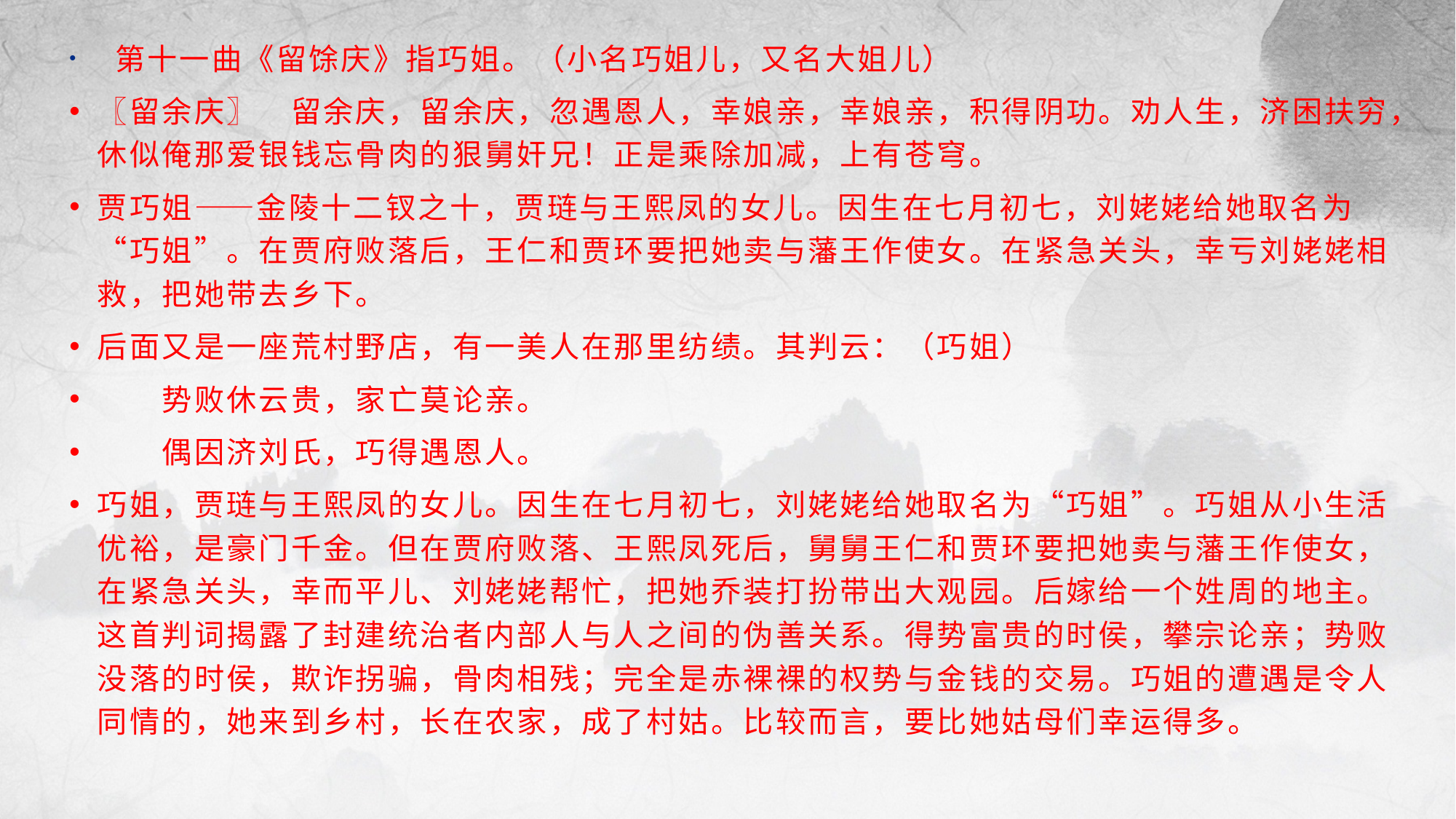

第十一曲《留馀庆》指巧姐。（小名巧姐儿，又名大姐儿）
〖留余庆〗　留余庆，留余庆，忽遇恩人，幸娘亲，幸娘亲，积得阴功。劝人生，济困扶穷，休似俺那爱银钱忘骨肉的狠舅奸兄！正是乘除加减，上有苍穹。
贾巧姐——金陵十二钗之十，贾琏与王熙凤的女儿。因生在七月初七，刘姥姥给她取名为“巧姐”。在贾府败落后，王仁和贾环要把她卖与藩王作使女。在紧急关头，幸亏刘姥姥相救，把她带去乡下。
后面又是一座荒村野店，有一美人在那里纺绩。其判云：（巧姐）
　　势败休云贵，家亡莫论亲。
　　偶因济刘氏，巧得遇恩人。
巧姐，贾琏与王熙凤的女儿。因生在七月初七，刘姥姥给她取名为“巧姐”。巧姐从小生活优裕，是豪门千金。但在贾府败落、王熙凤死后，舅舅王仁和贾环要把她卖与藩王作使女，在紧急关头，幸而平儿、刘姥姥帮忙，把她乔装打扮带出大观园。后嫁给一个姓周的地主。这首判词揭露了封建统治者内部人与人之间的伪善关系。得势富贵的时侯，攀宗论亲；势败没落的时侯，欺诈拐骗，骨肉相残；完全是赤裸裸的权势与金钱的交易。巧姐的遭遇是令人同情的，她来到乡村，长在农家，成了村姑。比较而言，要比她姑母们幸运得多。